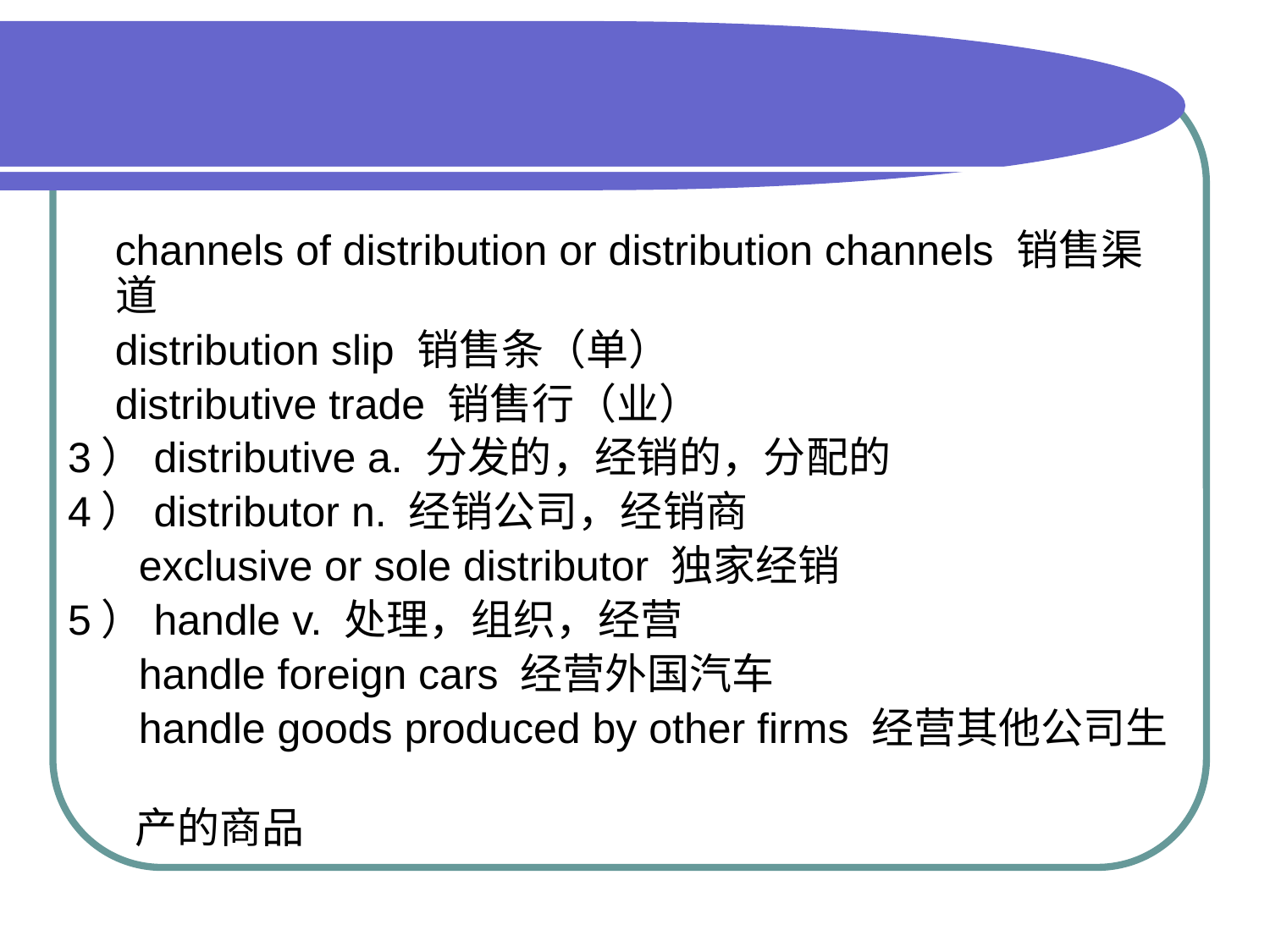

#
    channels of distribution or distribution channels 销售渠道
    distribution slip 销售条（单）
    distributive trade 销售行（业）
3）distributive a. 分发的，经销的，分配的
4）distributor n. 经销公司，经销商
      exclusive or sole distributor 独家经销
5）handle v. 处理，组织，经营
      handle foreign cars 经营外国汽车
      handle goods produced by other firms 经营其他公司生
      产的商品